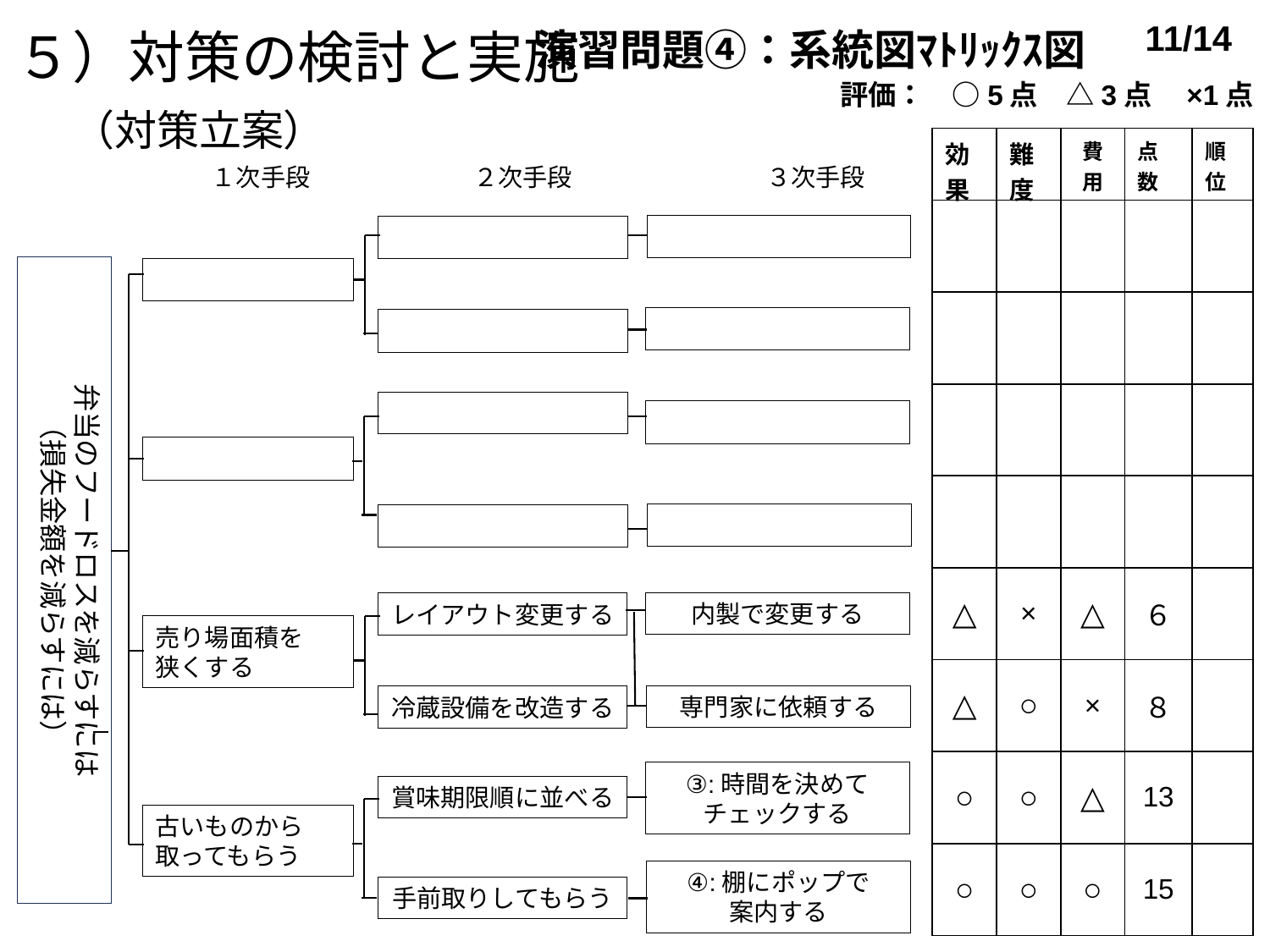

５）対策の検討と実施
　（対策立案）
演習問題④：系統図ﾏﾄﾘｯｸｽ図
11/14
評価：　○5点　△3点　×1点
| 効果 | 難度 | 費用 | 点数 | 順位 |
| --- | --- | --- | --- | --- |
|  |  |  |  |  |
|  |  |  |  |  |
|  |  |  |  |  |
|  |  |  |  |  |
| △ | × | △ | ６ |  |
| △ | ○ | × | ８ |  |
| ○ | ○ | △ | 13 |  |
| ○ | ○ | ○ | 15 |  |
　１次手段
２次手段
　３次手段

弁当のフードロスを減らすには
（損失金額を減らすには）

内製で変更する
レイアウト変更する
売り場面積を
狭くする
専門家に依頼する
冷蔵設備を改造する
③:時間を決めて
チェックする
賞味期限順に並べる
古いものから取ってもらう
④:棚にポップで
案内する
手前取りしてもらう